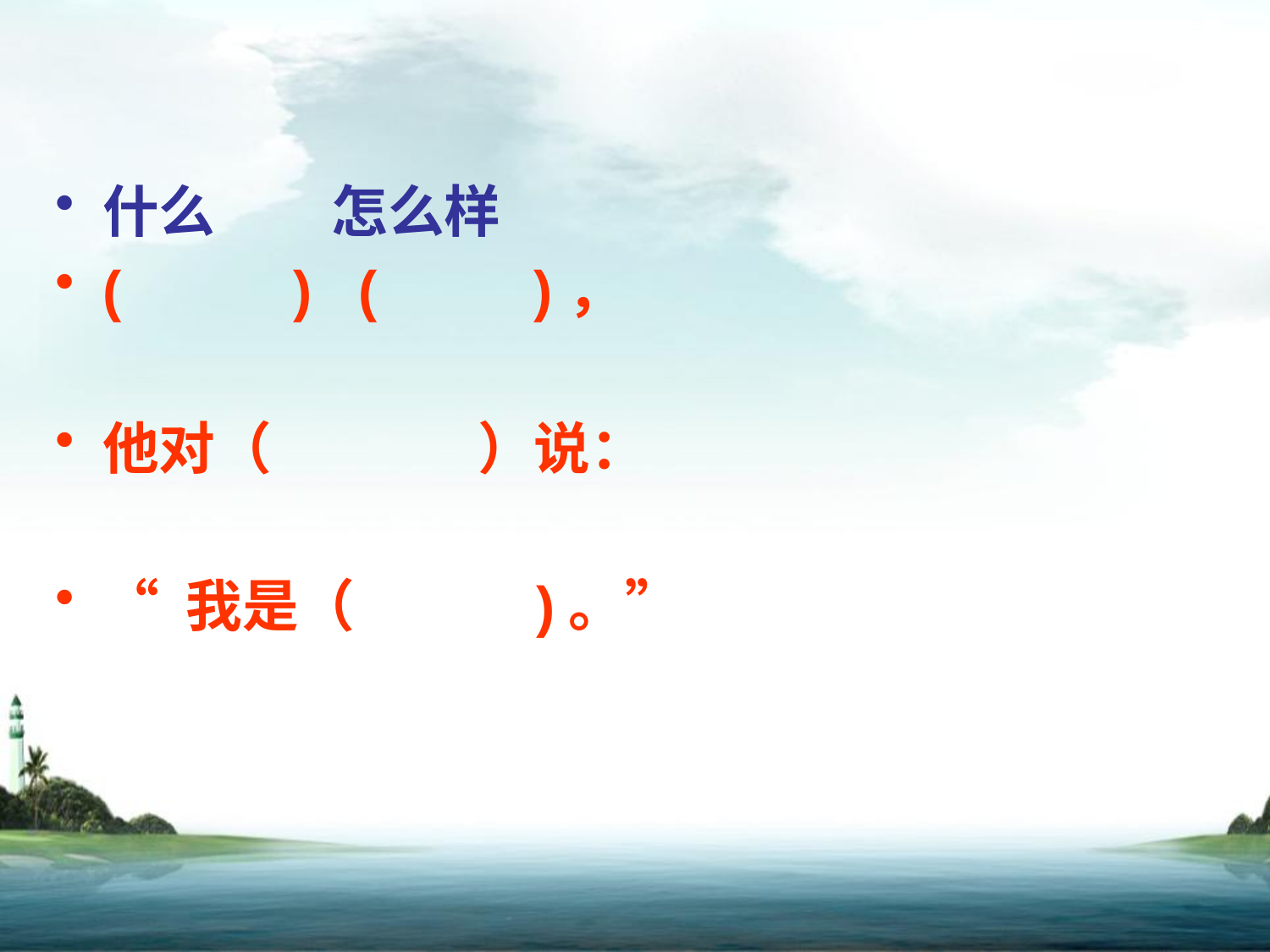

什么         怎么样
(           )   (          )，

他对（                ）说：

“ 我是（             )。”